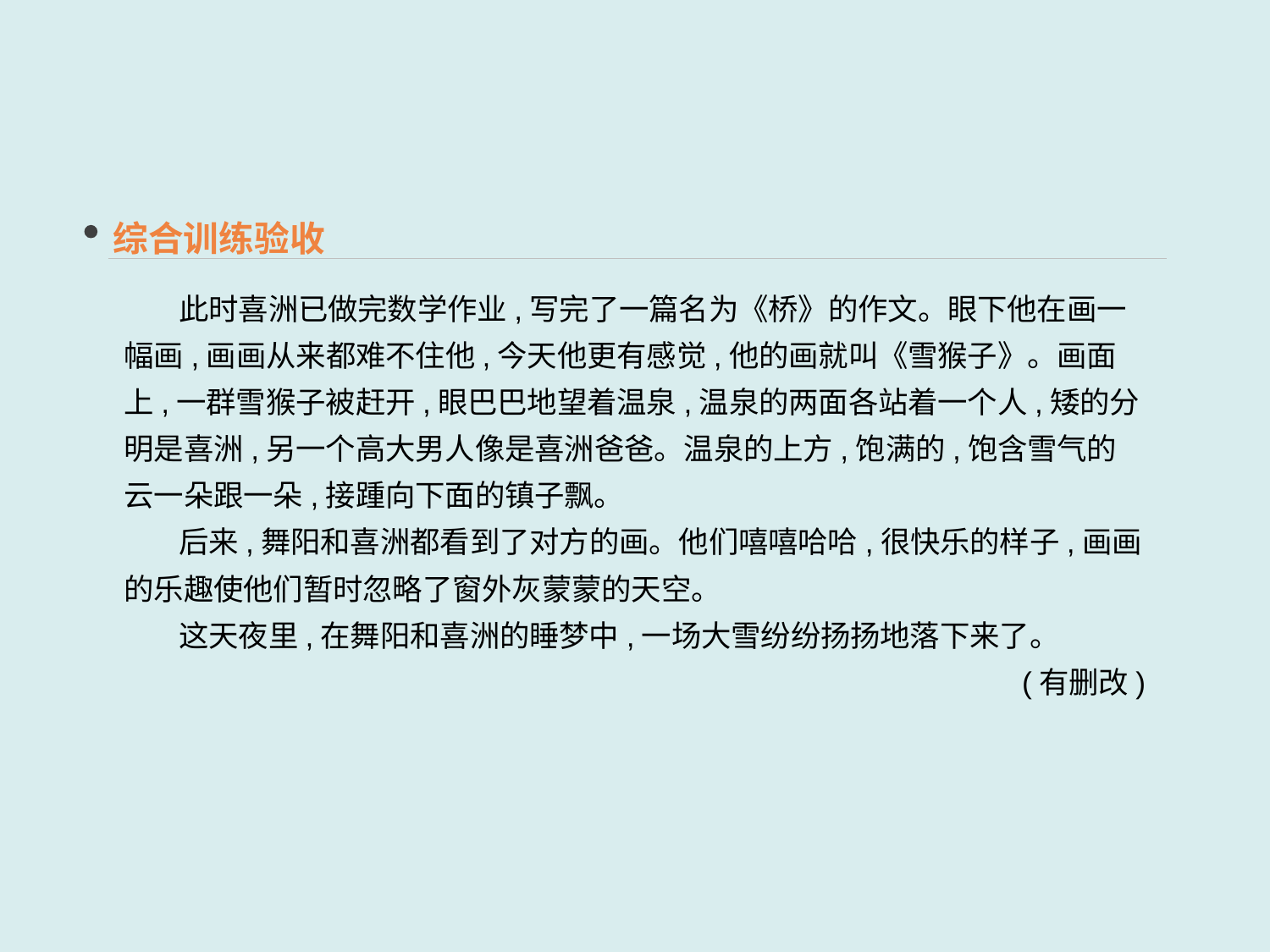

综合训练验收

       此时喜洲已做完数学作业,写完了一篇名为《桥》的作文。眼下他在画一幅画,画画从来都难不住他,今天他更有感觉,他的画就叫《雪猴子》。画面上,一群雪猴子被赶开,眼巴巴地望着温泉,温泉的两面各站着一个人,矮的分明是喜洲,另一个高大男人像是喜洲爸爸。温泉的上方,饱满的,饱含雪气的云一朵跟一朵,接踵向下面的镇子飘。
       后来,舞阳和喜洲都看到了对方的画。他们嘻嘻哈哈,很快乐的样子,画画的乐趣使他们暂时忽略了窗外灰蒙蒙的天空。
       这天夜里,在舞阳和喜洲的睡梦中,一场大雪纷纷扬扬地落下来了。
 (有删改)